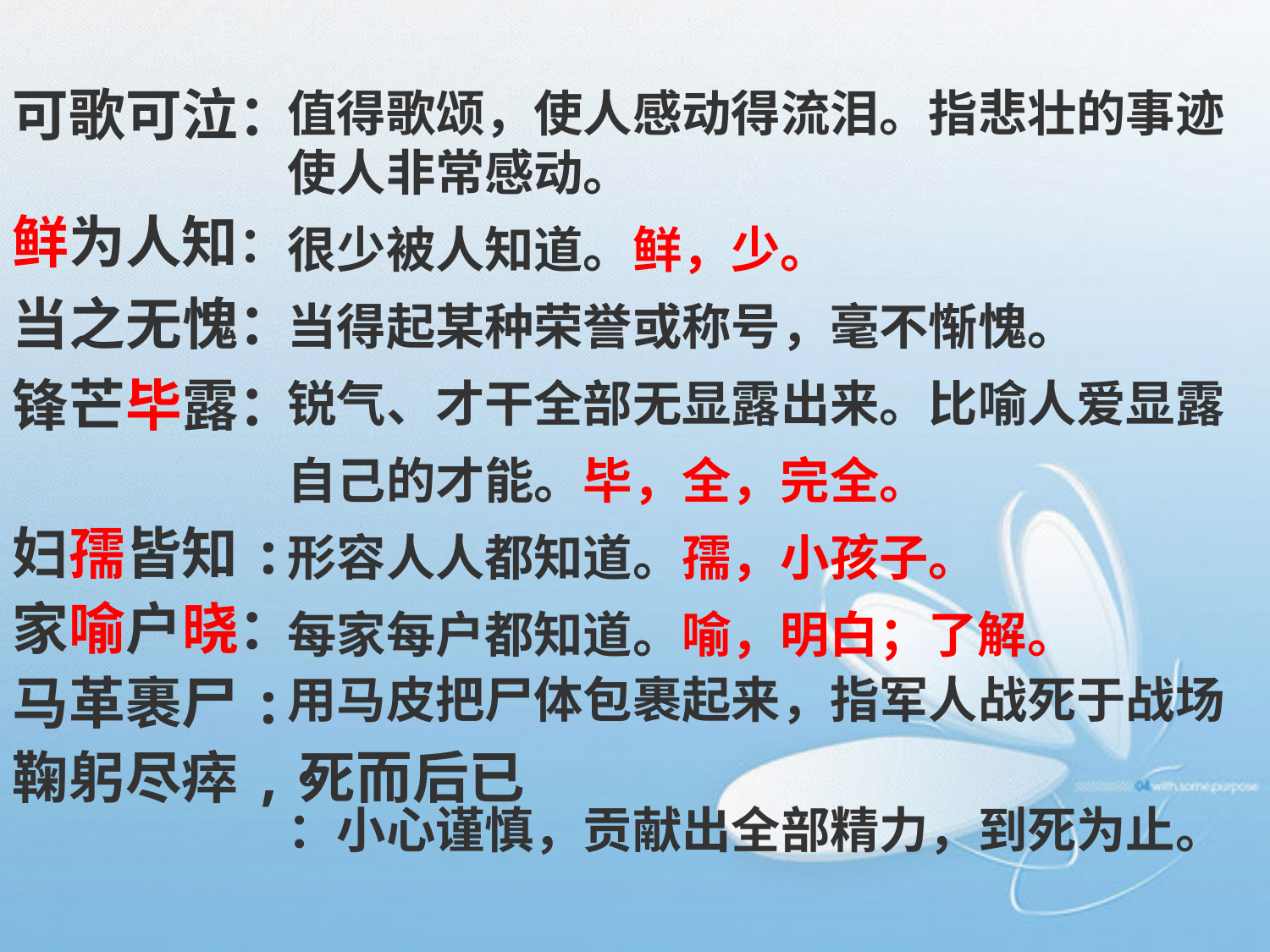

可歌可泣：

鲜为人知：
当之无愧：
锋芒毕露：

妇孺皆知:
家喻户晓：
马革裹尸:
鞠躬尽瘁,死而后已

值得歌颂，使人感动得流泪。指悲壮的事迹使人非常感动。
很少被人知道。鲜，少。
当得起某种荣誉或称号，毫不惭愧。
锐气、才干全部无显露出来。比喻人爱显露自己的才能。毕，全，完全。
形容人人都知道。孺，小孩子。
每家每户都知道。喻，明白；了解。
用马皮把尸体包裹起来，指军人战死于战场 。
：小心谨慎，贡献出全部精力，到死为止。